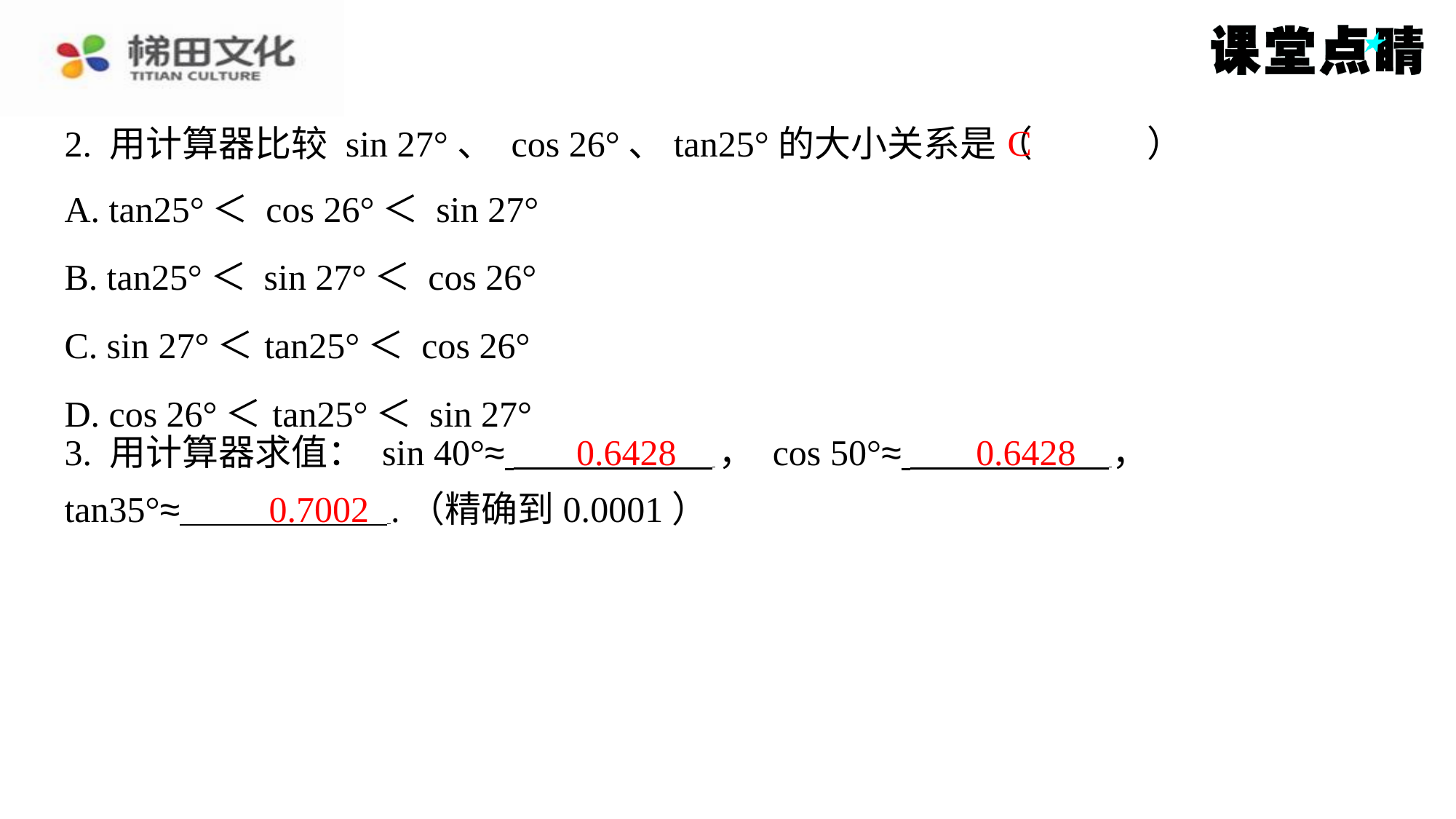

C
2. 用计算器比较 sin 27°、 cos 26°、tan25°的大小关系是（　C　）
| A. tan25°＜ cos 26°＜ sin 27° |
| --- |
| B. tan25°＜ sin 27°＜ cos 26° |
| C. sin 27°＜tan25°＜ cos 26° |
| D. cos 26°＜tan25°＜ sin 27° |
0.6428
0.6428
3. 用计算器求值： sin 40°≈                            ， cos 50°≈                            ⁠，
tan35°≈                            .（精确到0.0001）
0.7002